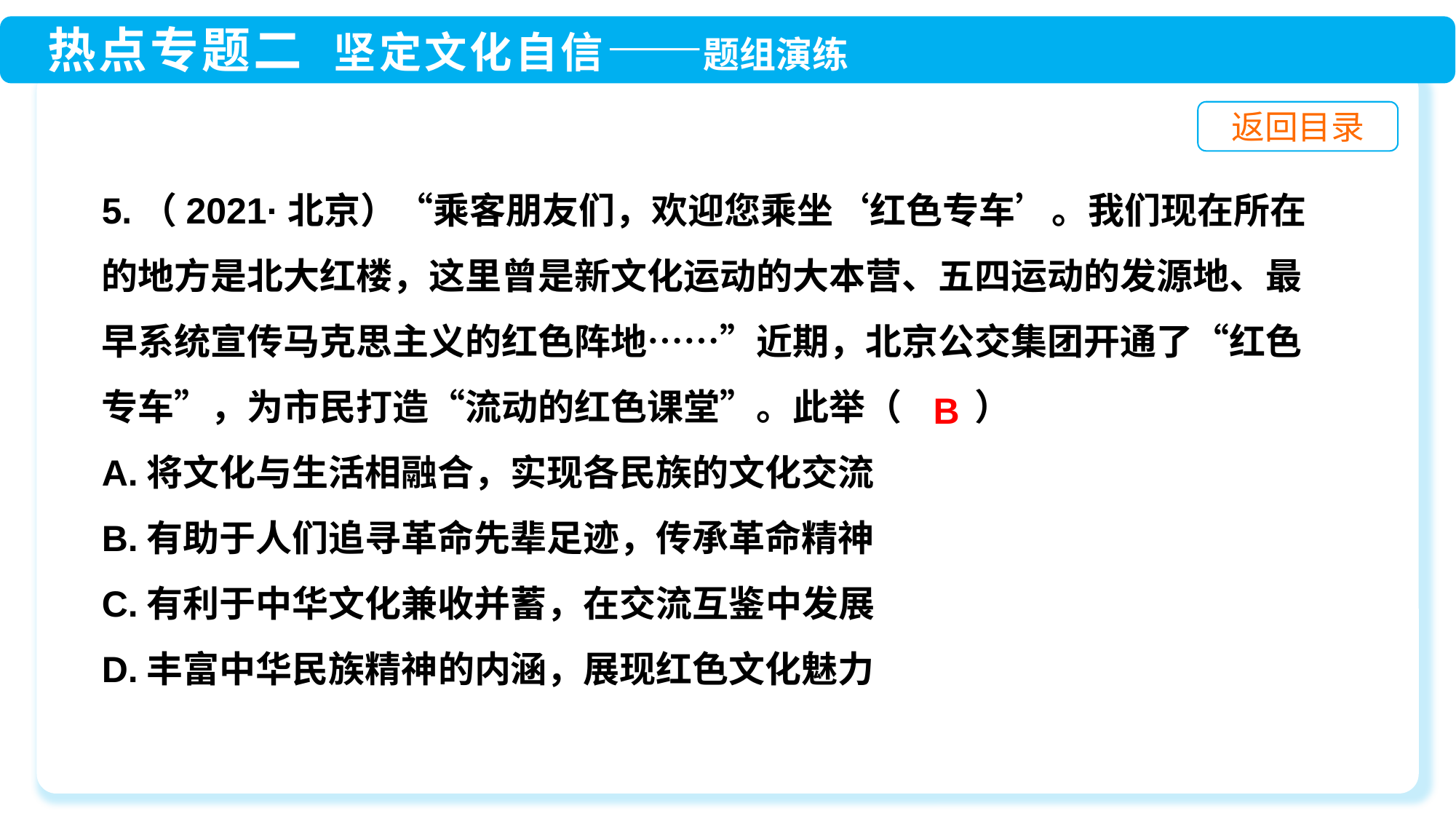

5.（2021·北京）“乘客朋友们，欢迎您乘坐‘红色专车’。我们现在所在的地方是北大红楼，这里曾是新文化运动的大本营、五四运动的发源地、最早系统宣传马克思主义的红色阵地……”近期，北京公交集团开通了“红色专车”，为市民打造“流动的红色课堂”。此举（　　）
A.将文化与生活相融合，实现各民族的文化交流
B.有助于人们追寻革命先辈足迹，传承革命精神
C.有利于中华文化兼收并蓄，在交流互鉴中发展
D.丰富中华民族精神的内涵，展现红色文化魅力
B